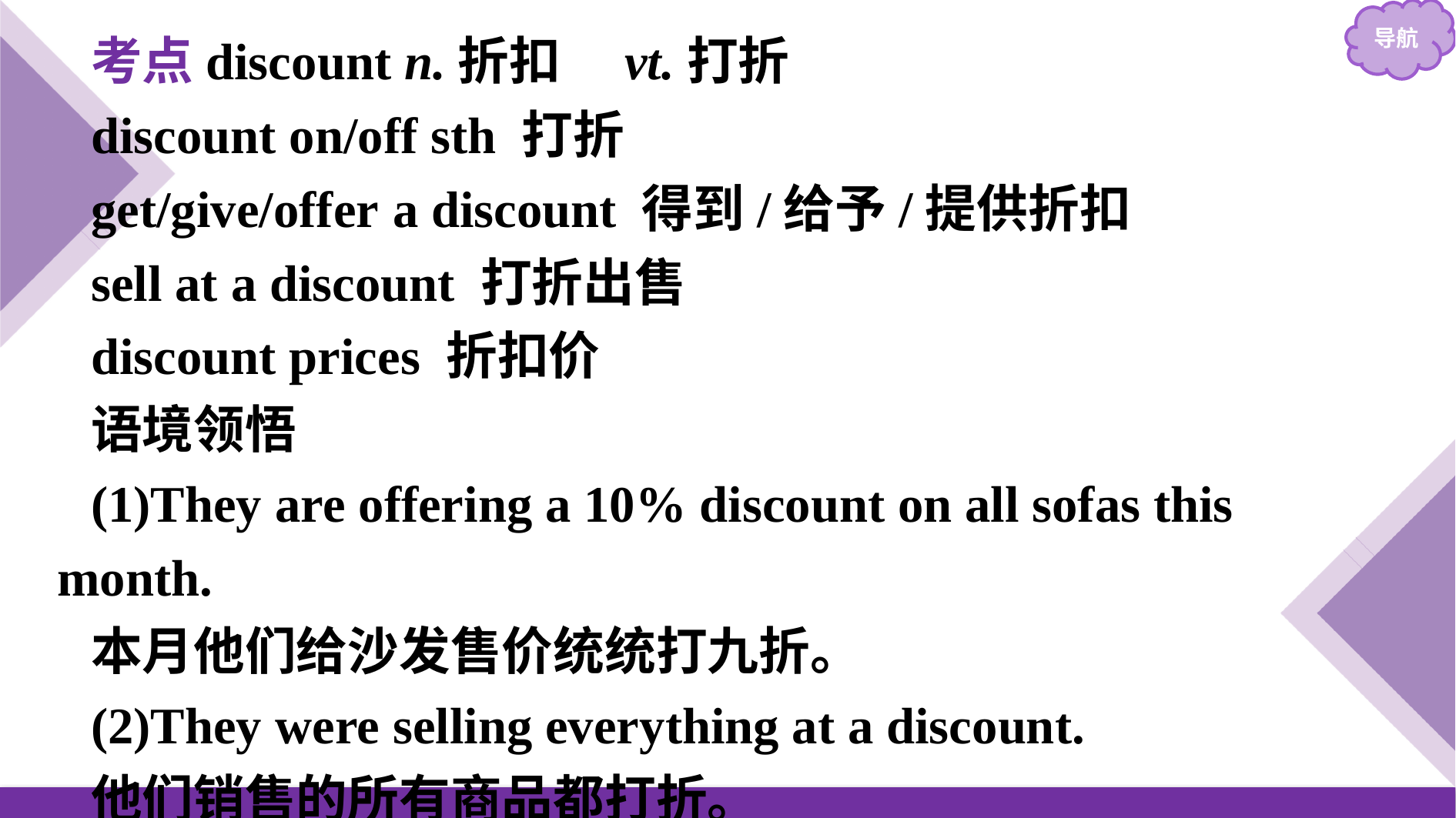

考点discount n.折扣　vt.打折
discount on/off sth 打折
get/give/offer a discount 得到/给予/提供折扣
sell at a discount 打折出售
discount prices 折扣价
语境领悟
(1)They are offering a 10% discount on all sofas this month.
本月他们给沙发售价统统打九折。
(2)They were selling everything at a discount.
他们销售的所有商品都打折。